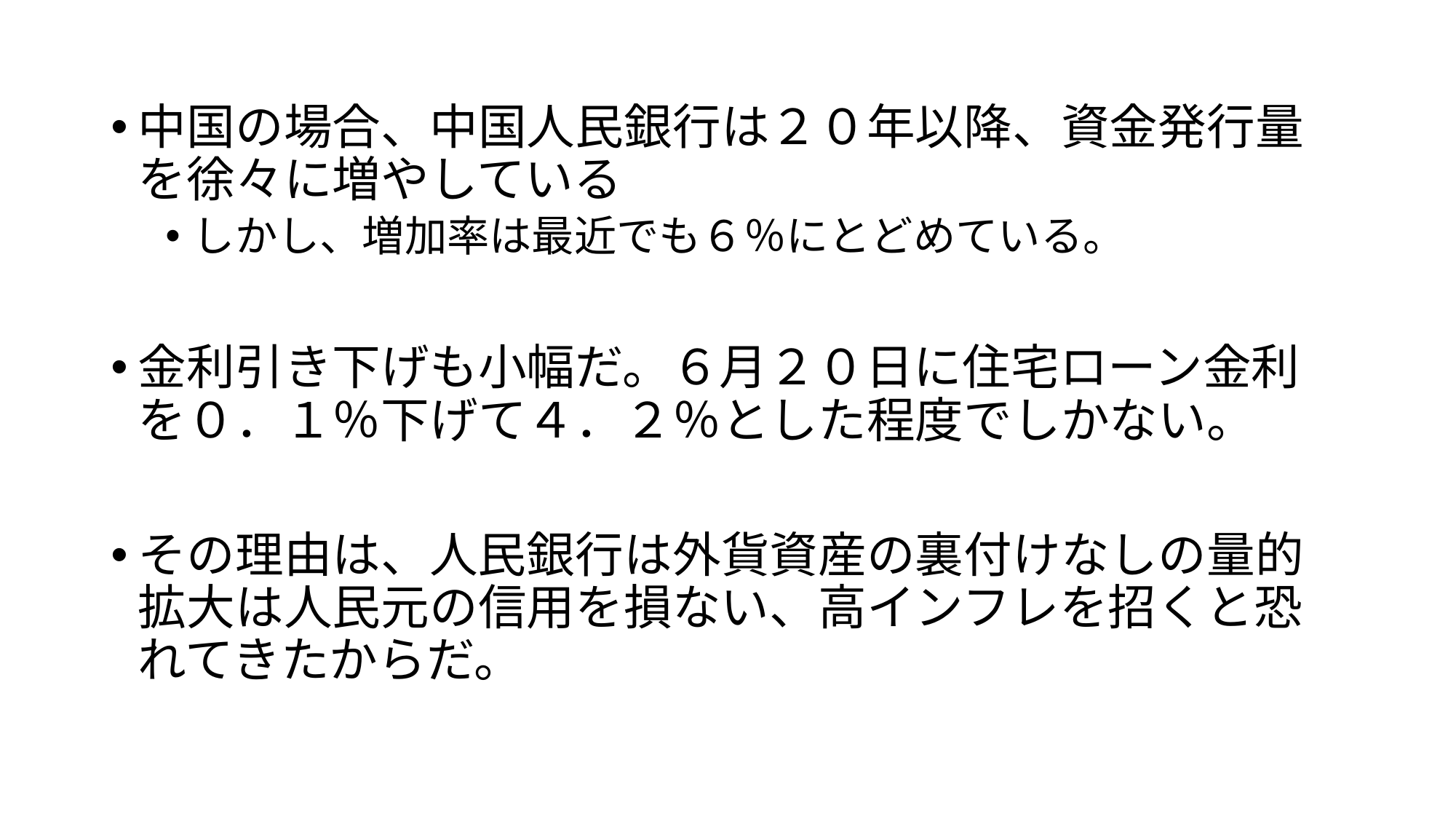

中国の場合、中国人民銀行は２０年以降、資金発行量を徐々に増やしている
しかし、増加率は最近でも６％にとどめている。

金利引き下げも小幅だ。６月２０日に住宅ローン金利を０．１％下げて４．２％とした程度でしかない。

その理由は、人民銀行は外貨資産の裏付けなしの量的拡大は人民元の信用を損ない、高インフレを招くと恐れてきたからだ。